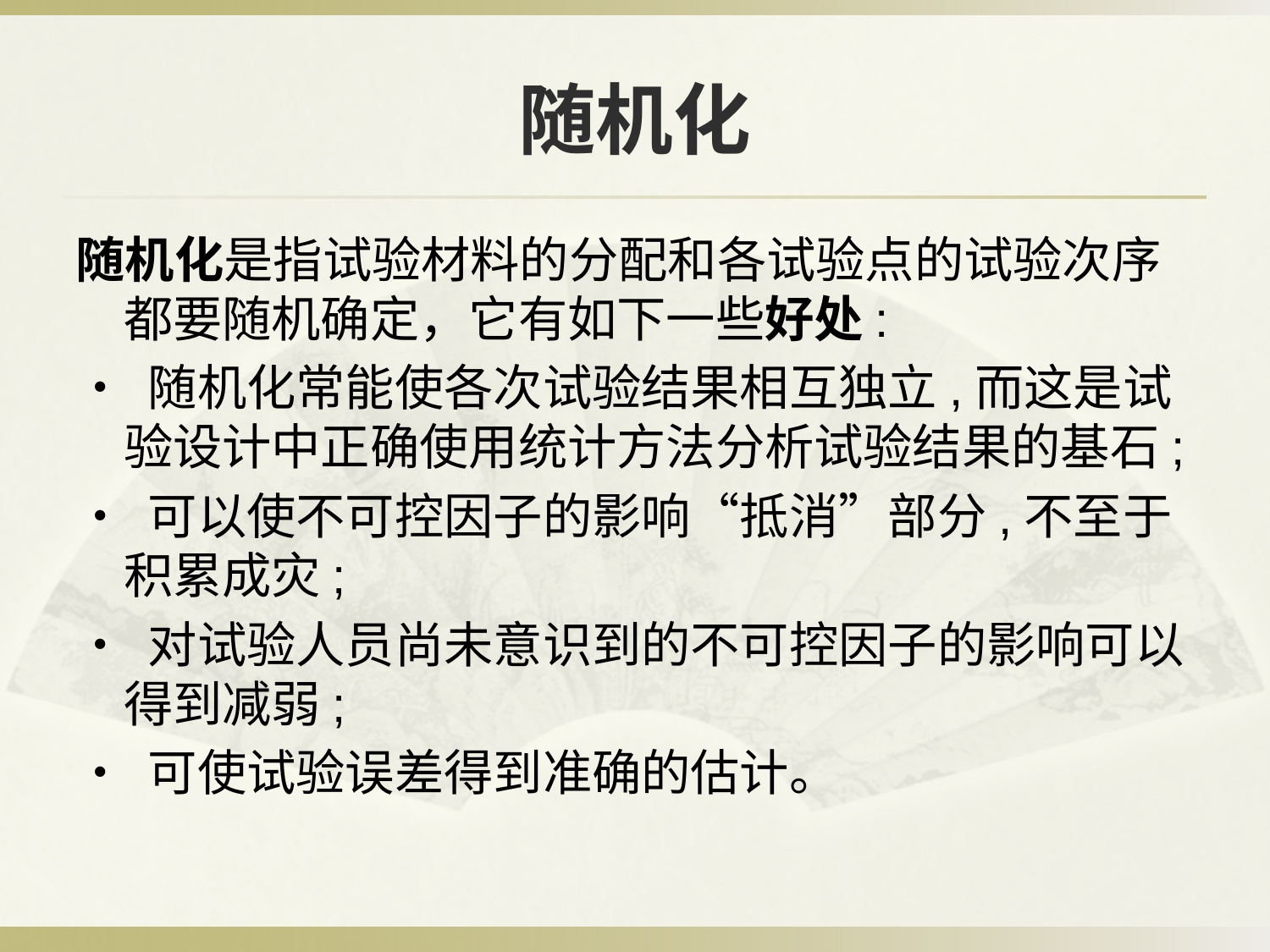

# 随机化
随机化是指试验材料的分配和各试验点的试验次序都要随机确定，它有如下一些好处:
• 随机化常能使各次试验结果相互独立,而这是试验设计中正确使用统计方法分析试验结果的基石;
• 可以使不可控因子的影响“抵消”部分,不至于积累成灾;
• 对试验人员尚未意识到的不可控因子的影响可以得到减弱;
• 可使试验误差得到准确的估计。